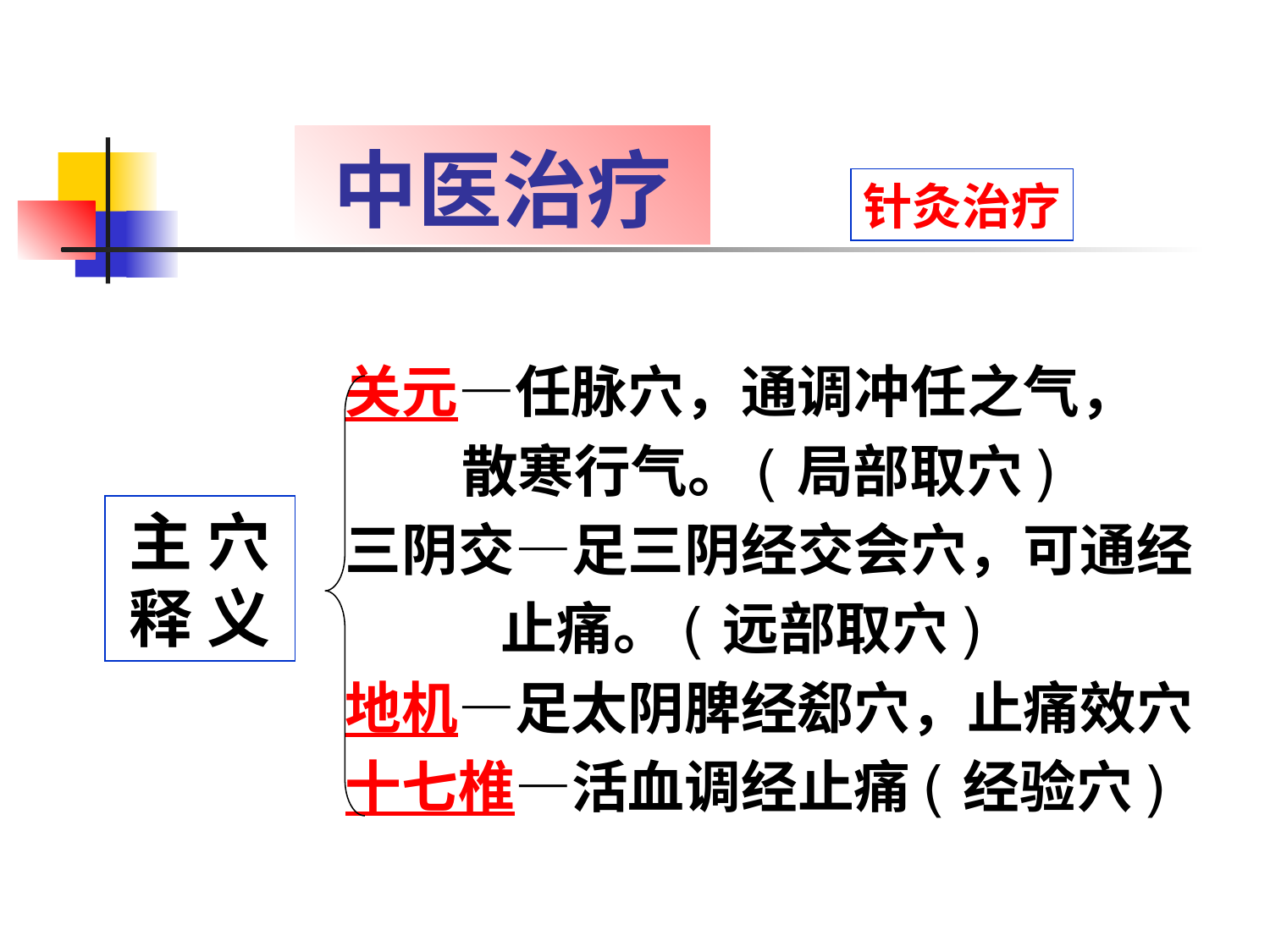

# 中医治疗
针灸治疗
            关元—任脉穴，通调冲任之气，
                     散寒行气。(局部取穴)
            三阴交—足三阴经交会穴，可通经
                        止痛。(远部取穴)
            地机—足太阴脾经郄穴，止痛效穴
            十七椎—活血调经止痛(经验穴)

主 穴释 义